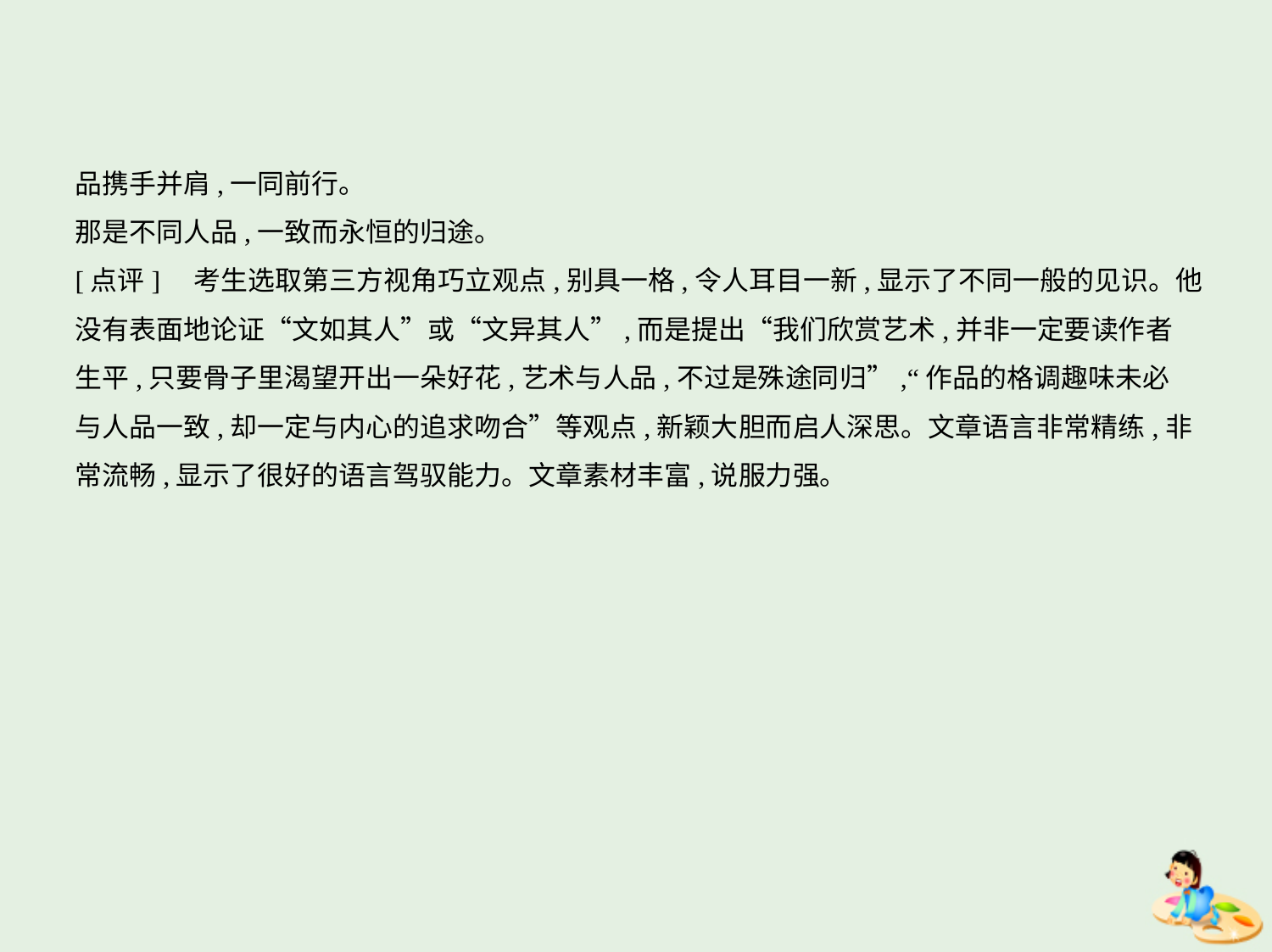

品携手并肩,一同前行。
那是不同人品,一致而永恒的归途。
[点评]    考生选取第三方视角巧立观点,别具一格,令人耳目一新,显示了不同一般的见识。他
没有表面地论证“文如其人”或“文异其人”,而是提出“我们欣赏艺术,并非一定要读作者
生平,只要骨子里渴望开出一朵好花,艺术与人品,不过是殊途同归”,“作品的格调趣味未必
与人品一致,却一定与内心的追求吻合”等观点,新颖大胆而启人深思。文章语言非常精练,非
常流畅,显示了很好的语言驾驭能力。文章素材丰富,说服力强。